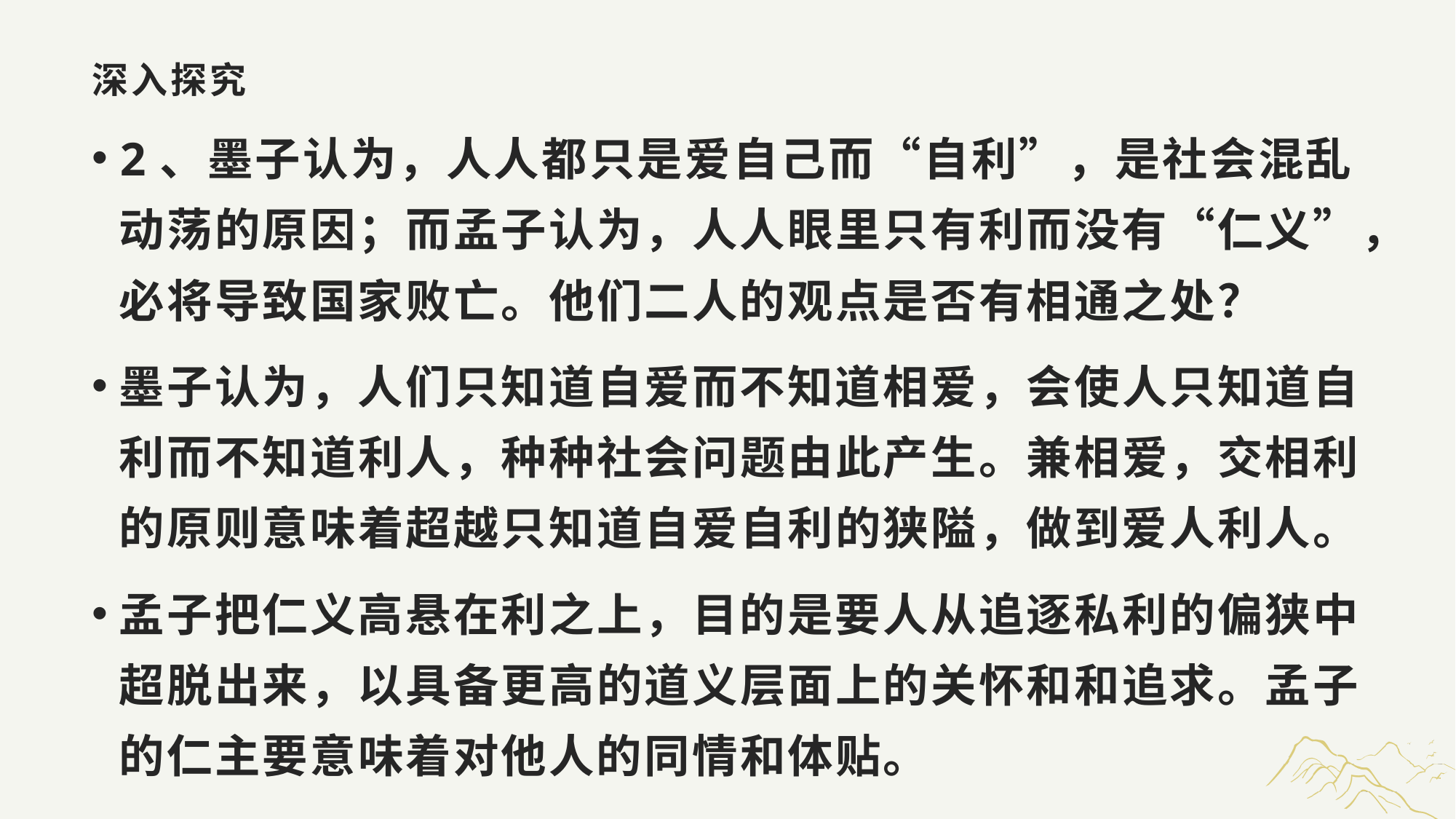

# 深入探究
2、墨子认为，人人都只是爱自己而“自利”，是社会混乱动荡的原因；而孟子认为，人人眼里只有利而没有“仁义”，必将导致国家败亡。他们二人的观点是否有相通之处？
墨子认为，人们只知道自爱而不知道相爱，会使人只知道自利而不知道利人，种种社会问题由此产生。兼相爱，交相利的原则意味着超越只知道自爱自利的狭隘，做到爱人利人。
孟子把仁义高悬在利之上，目的是要人从追逐私利的偏狭中超脱出来，以具备更高的道义层面上的关怀和和追求。孟子的仁主要意味着对他人的同情和体贴。
因此，有超越自爱自利和关爱他人方面，墨子、孟子二家的主张显然是相通的。